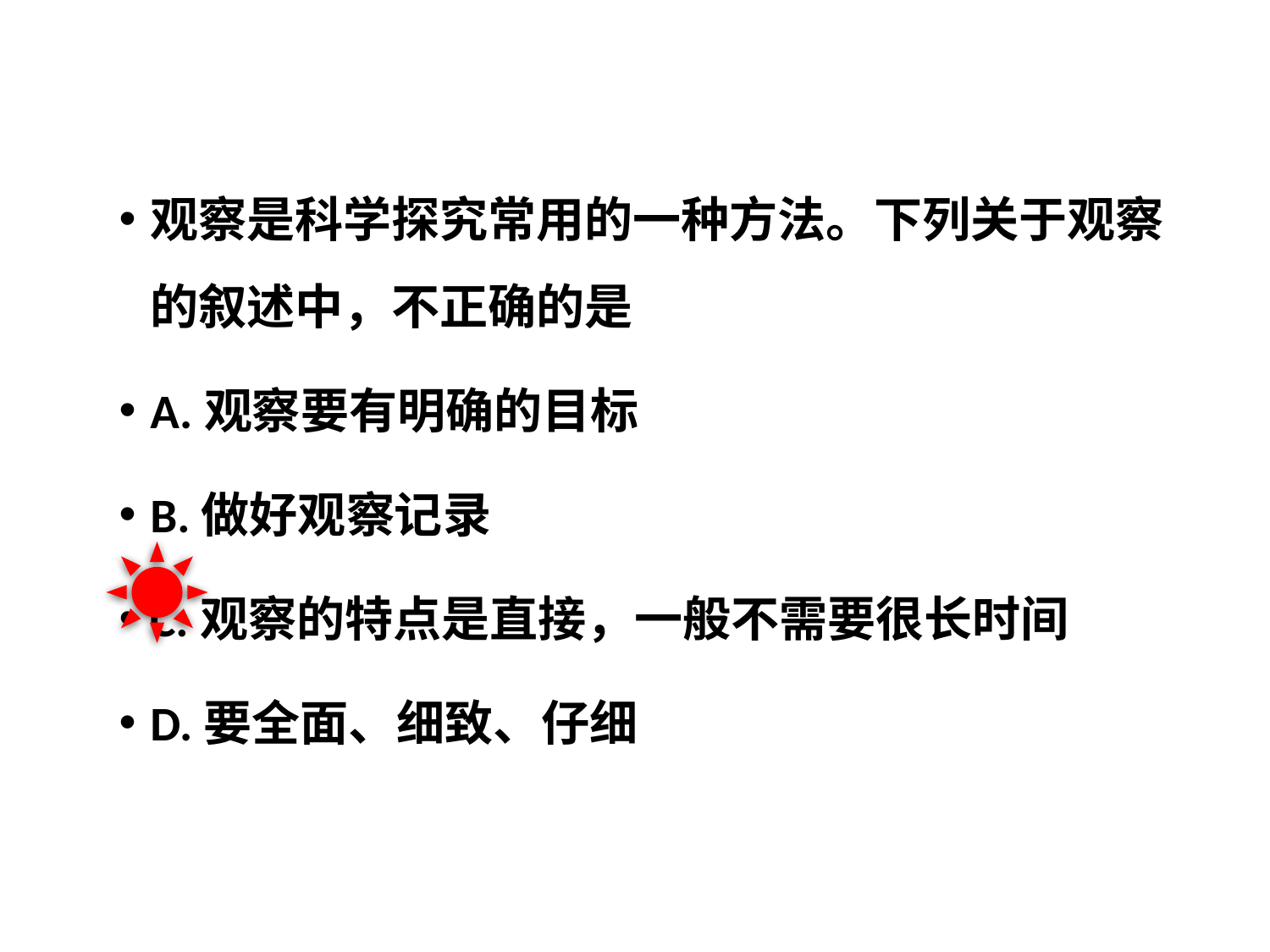

观察是科学探究常用的一种方法。下列关于观察的叙述中，不正确的是
A.观察要有明确的目标
B.做好观察记录
C.观察的特点是直接，一般不需要很长时间
D.要全面、细致、仔细